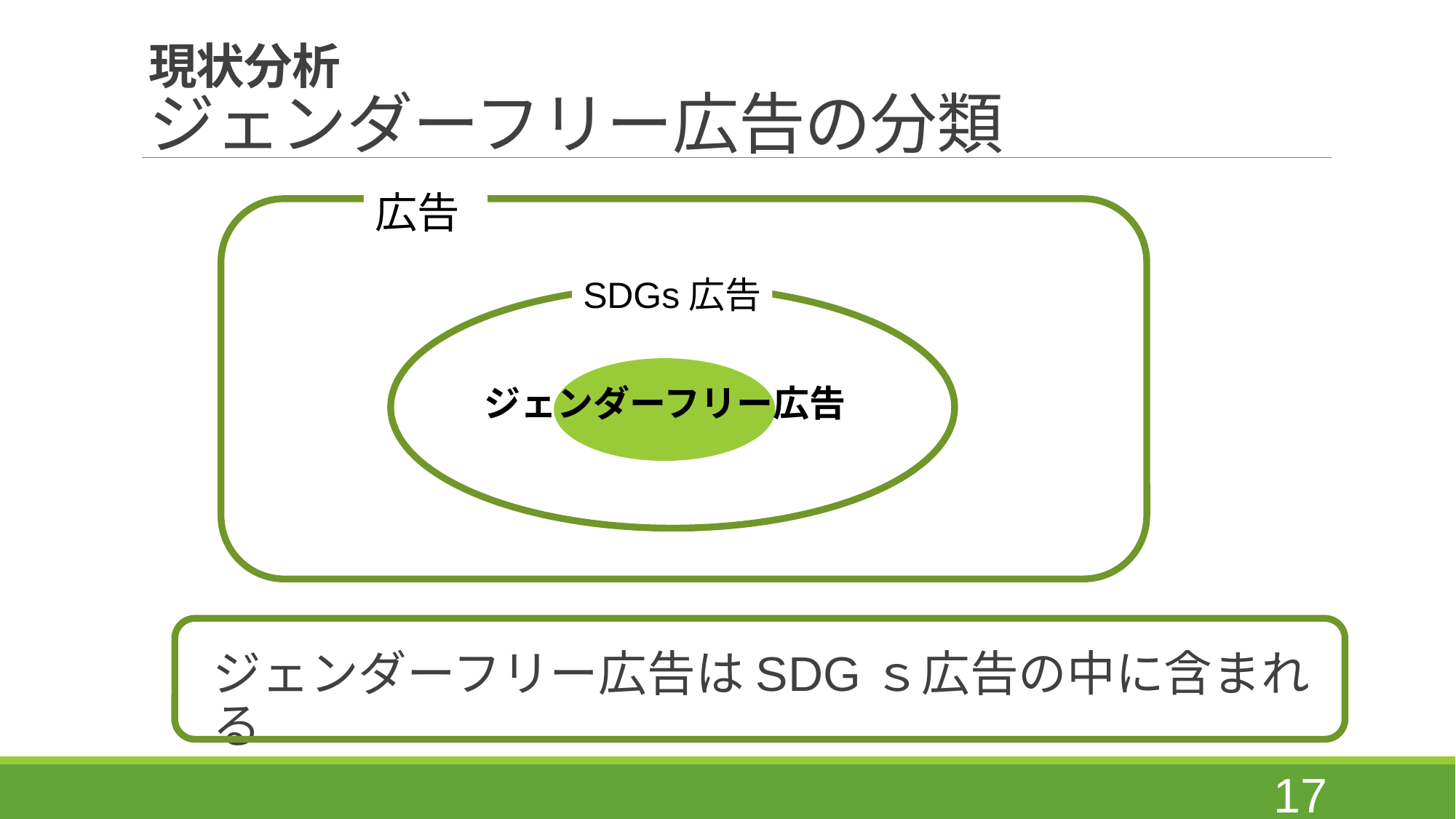

# 現状分析 ジェンダーフリー広告の分類
広告

SDGs広告

ジェンダーフリー広告

ジェンダーフリー広告はSDGｓ広告の中に含まれる
17